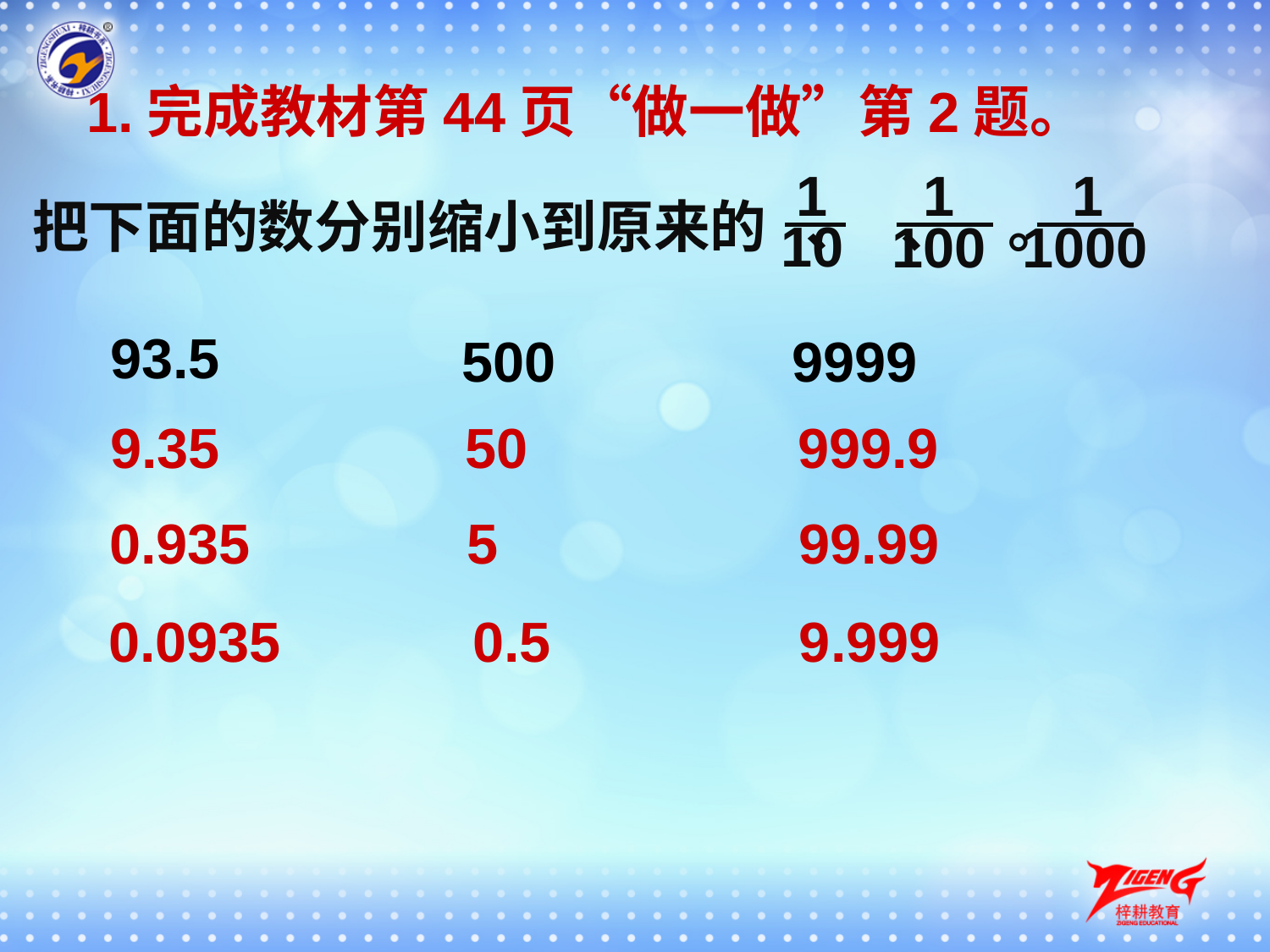

1.完成教材第44页“做一做”第2题。
1
1
1
把下面的数分别缩小到原来的   、   、    。
10
100
1000
93.5
500
9999
9.35
50
999.9
0.935
5
99.99
0.0935
0.5
9.999